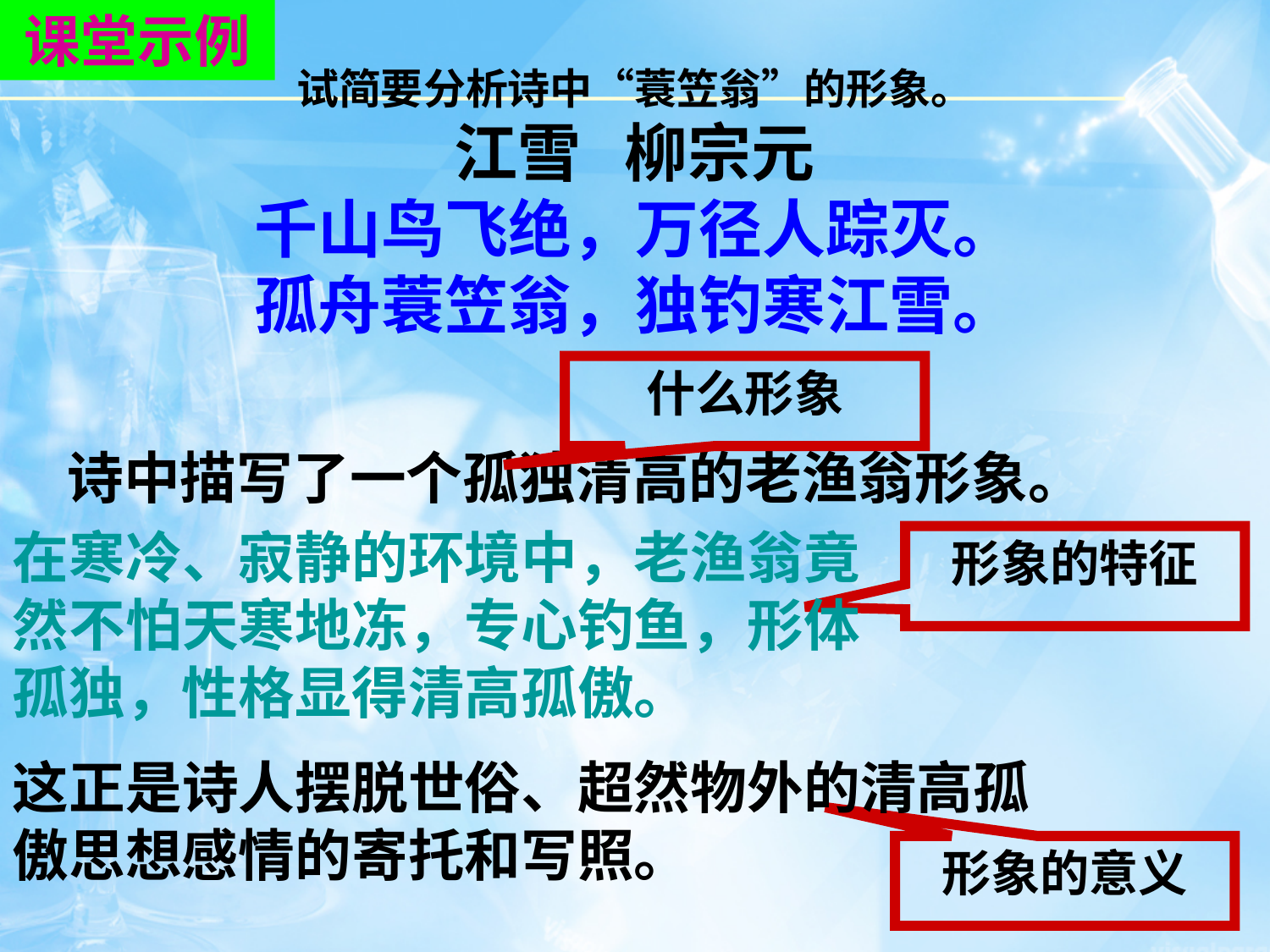

课堂示例
试简要分析诗中“蓑笠翁”的形象。
江雪   柳宗元
千山鸟飞绝，万径人踪灭。
孤舟蓑笠翁，独钓寒江雪。
什么形象
诗中描写了一个孤独清高的老渔翁形象。
在寒冷、寂静的环境中，老渔翁竟然不怕天寒地冻，专心钓鱼，形体孤独，性格显得清高孤傲。
形象的特征

这正是诗人摆脱世俗、超然物外的清高孤傲思想感情的寄托和写照。
形象的意义